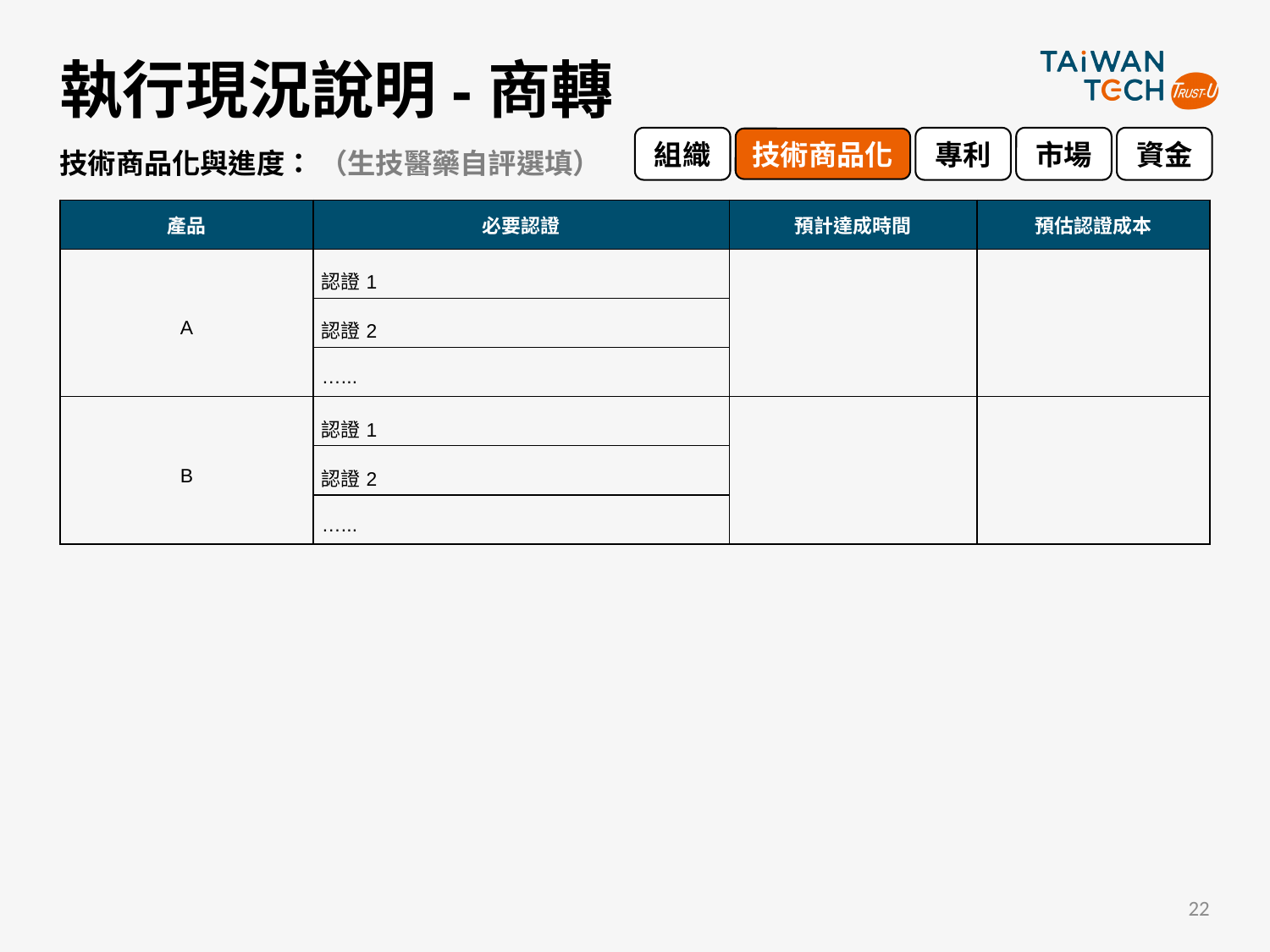

# 執行現況說明-商轉
組織
專利
市場
資金
技術商品化
技術商品化與進度： （生技醫藥自評選填）
| 產品 | 必要認證 | 預計達成時間 | 預估認證成本 |
| --- | --- | --- | --- |
| A | 認證1 |  |  |
|  | 認證2 |  |  |
|  | …... |  |  |
| B | 認證1 |  |  |
|  | 認證2 |  |  |
|  | …... |  |  |
22